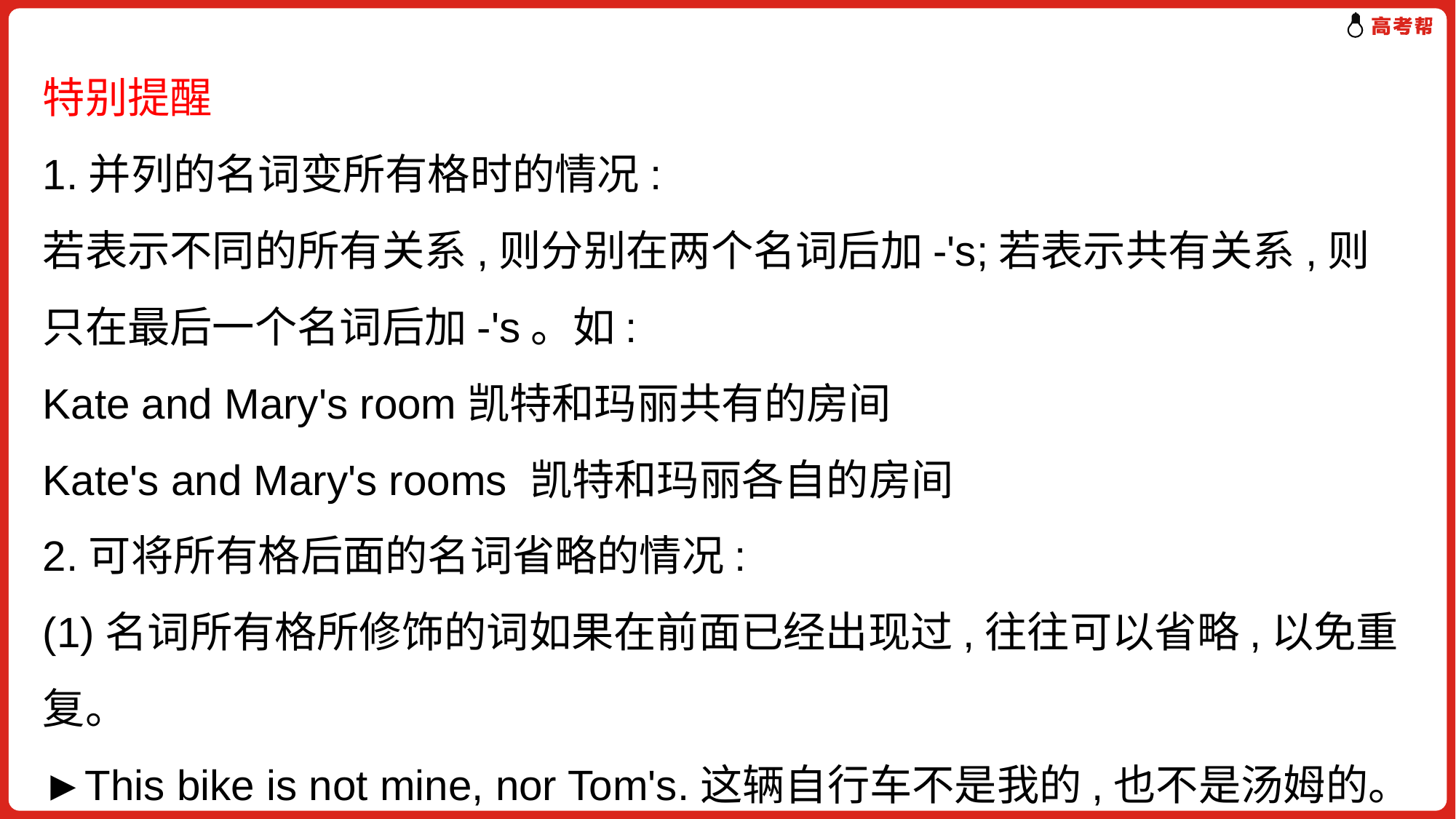

特别提醒
1.并列的名词变所有格时的情况:
若表示不同的所有关系,则分别在两个名词后加-'s;若表示共有关系,则只在最后一个名词后加-'s。如:
Kate and Mary's room凯特和玛丽共有的房间
Kate's and Mary's rooms 凯特和玛丽各自的房间
2.可将所有格后面的名词省略的情况:
(1)名词所有格所修饰的词如果在前面已经出现过,往往可以省略,以免重复。
►This bike is not mine, nor Tom's.这辆自行车不是我的,也不是汤姆的。